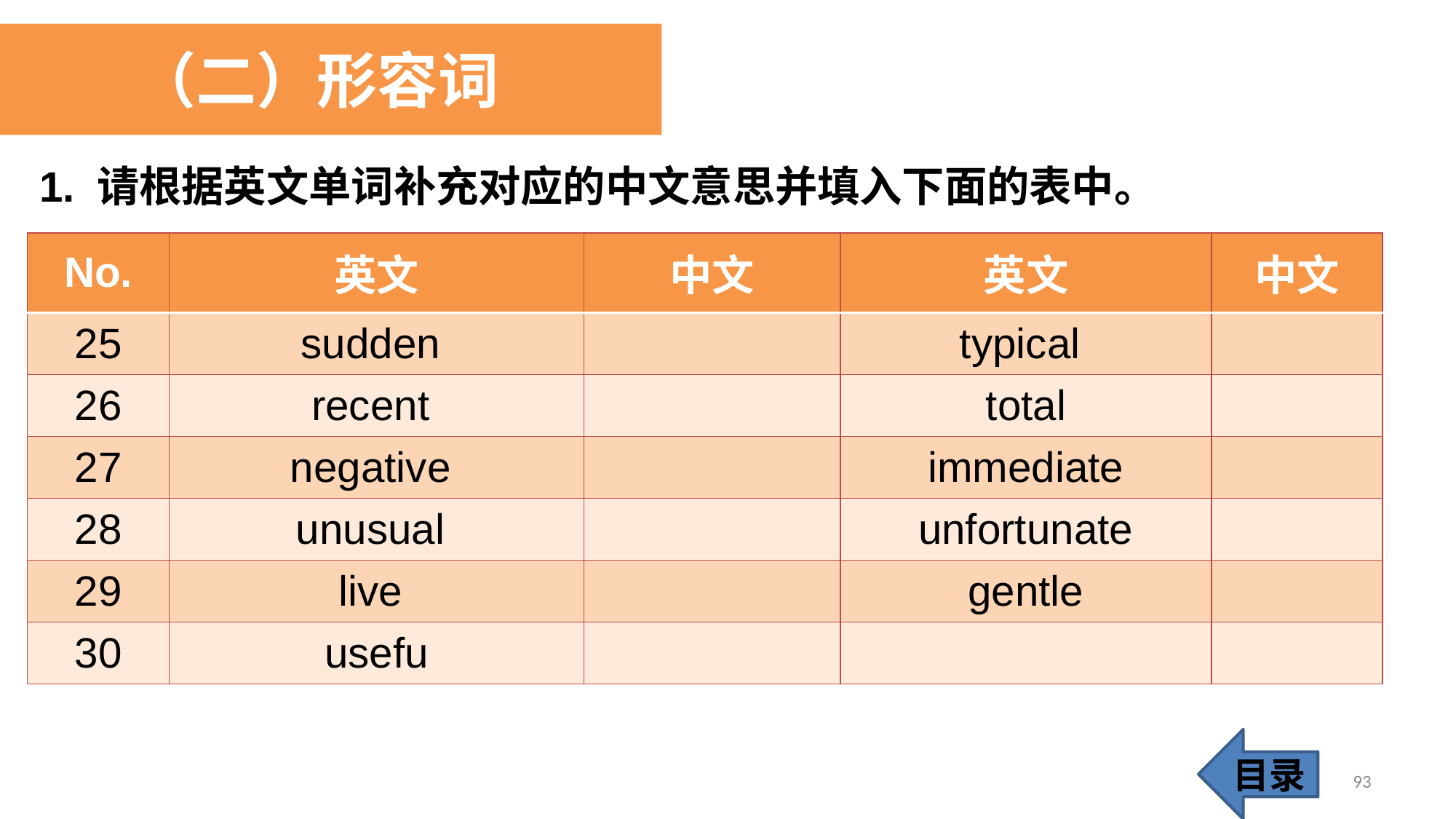

（二）形容词
1. 请根据英文单词补充对应的中文意思并填入下面的表中。
| No. | 英文 | 中文 | 英文 | 中文 |
| --- | --- | --- | --- | --- |
| 25 | sudden |  | typical |  |
| 26 | recent |  | total |  |
| 27 | negative |  | immediate |  |
| 28 | unusual |  | unfortunate |  |
| 29 | live |  | gentle |  |
| 30 | usefu |  |  |  |
目录
93